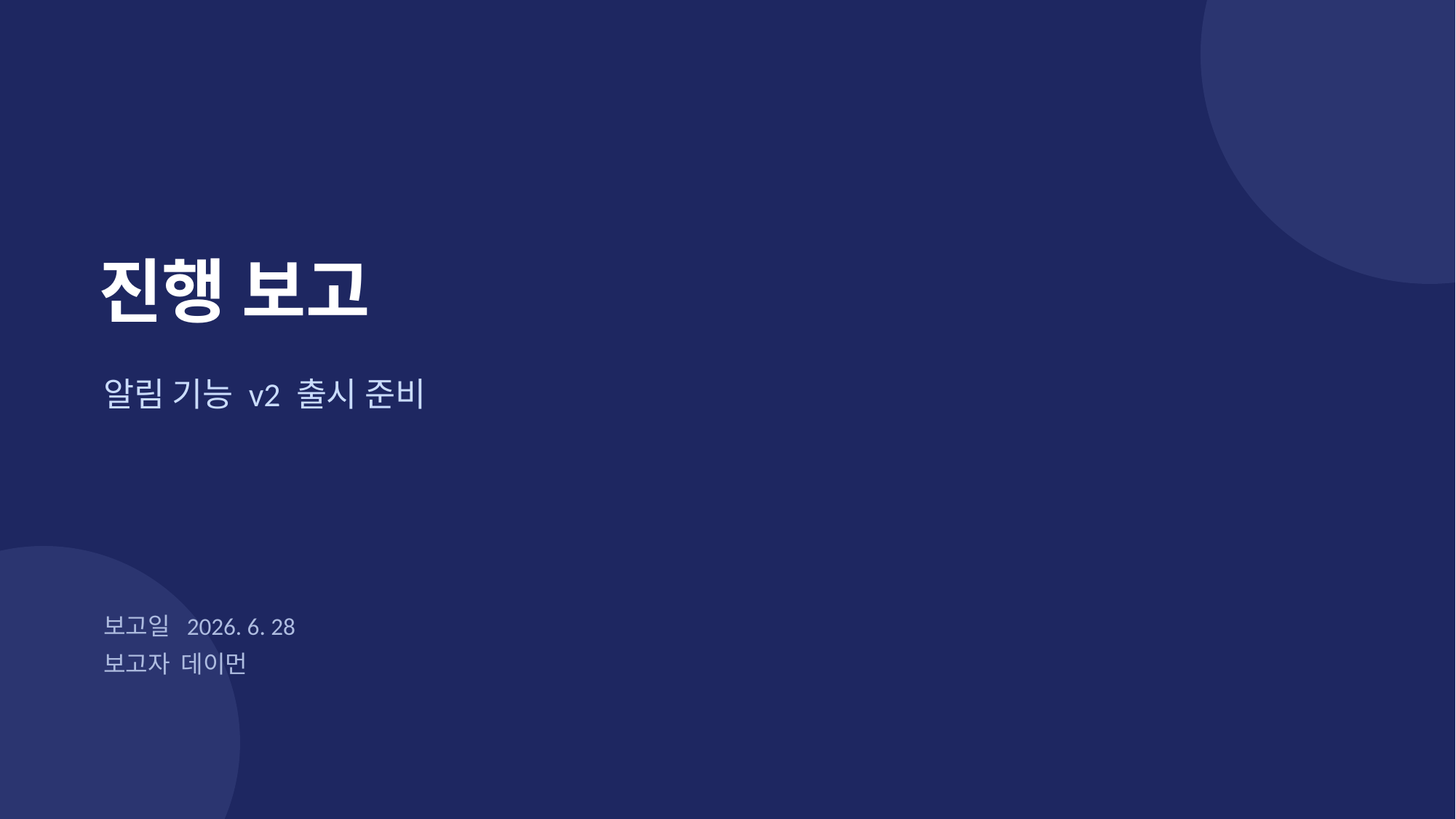

진행 보고
알림 기능 v2 출시 준비

보고일  2026. 6. 28
보고자  데이먼